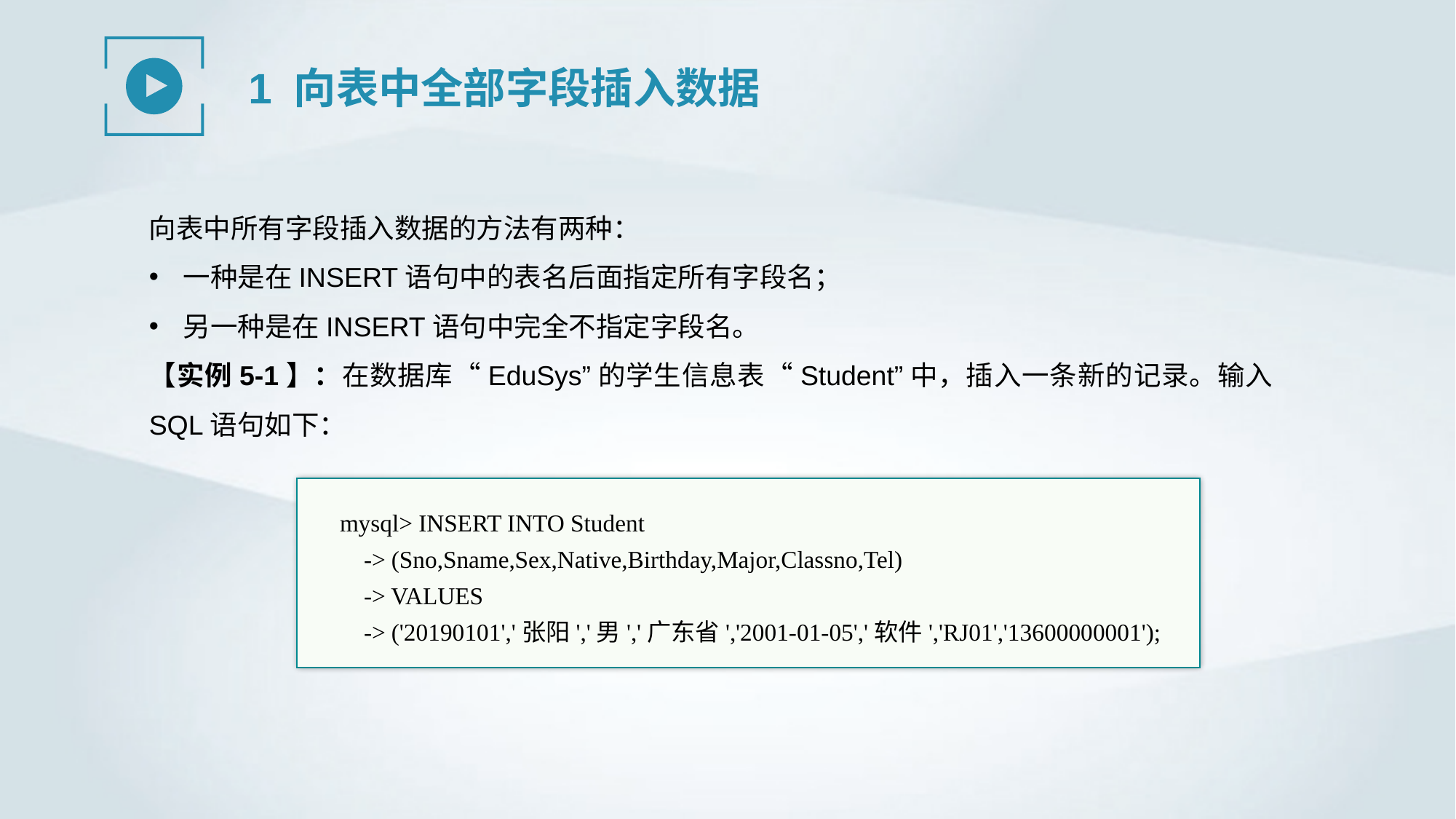

1 向表中全部字段插入数据
向表中所有字段插入数据的方法有两种：
一种是在INSERT语句中的表名后面指定所有字段名；
另一种是在INSERT语句中完全不指定字段名。
【实例5-1】：在数据库“EduSys”的学生信息表“Student”中，插入一条新的记录。输入SQL语句如下：
mysql> INSERT INTO Student
    -> (Sno,Sname,Sex,Native,Birthday,Major,Classno,Tel)
    -> VALUES
    -> ('20190101','张阳','男','广东省','2001-01-05','软件','RJ01','13600000001');